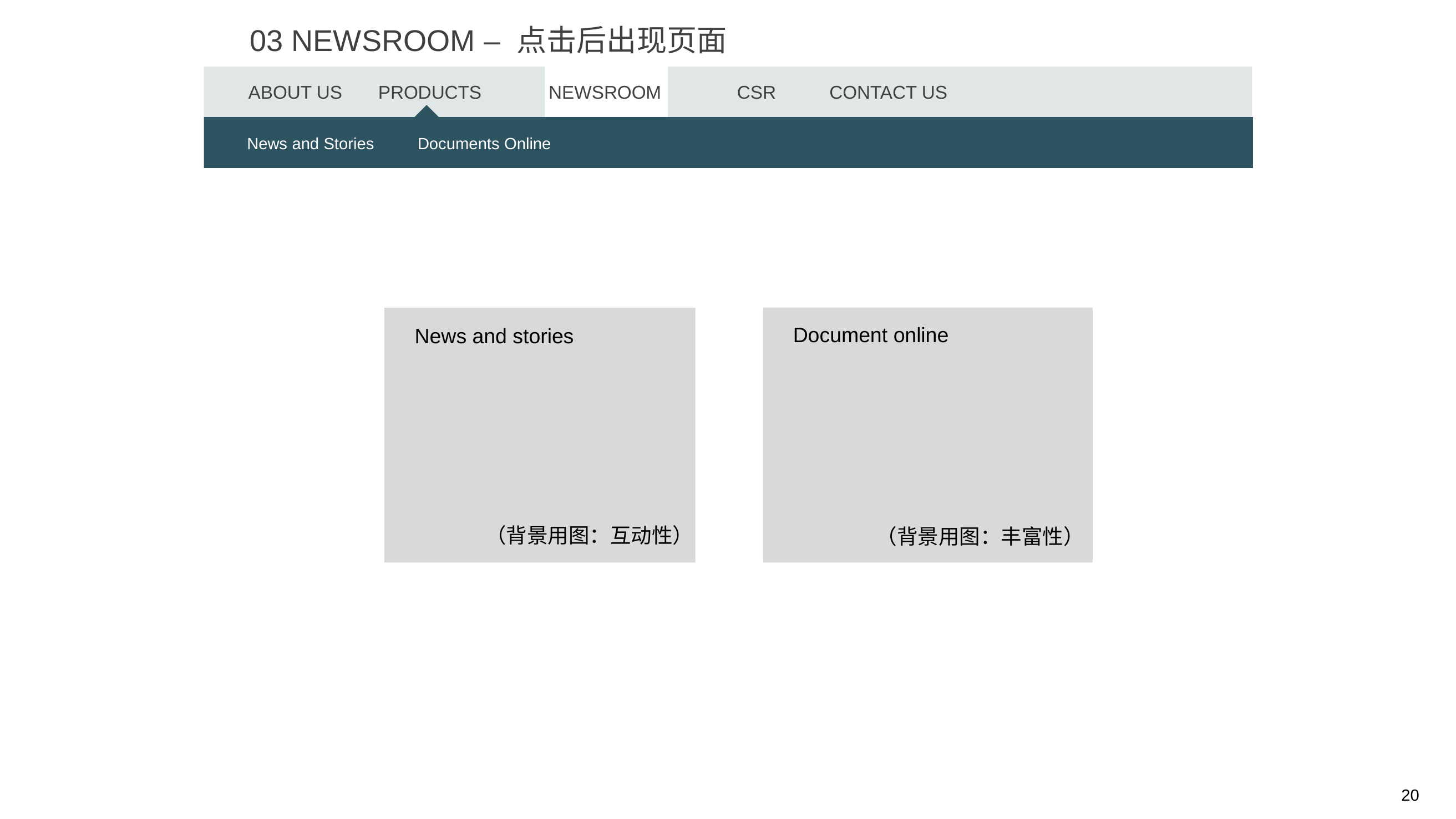

03 NEWSROOM – 点击后出现页面

ABOUT US
PRODUCTS
NEWSROOM
CSR
CONTACT US

Heavy Trucks
News and Stories
Light Trucks
Documents Online
Miner
Special Trucks
Clean Energy

Document online
News and stories
（背景用图：互动性）
（背景用图：丰富性）